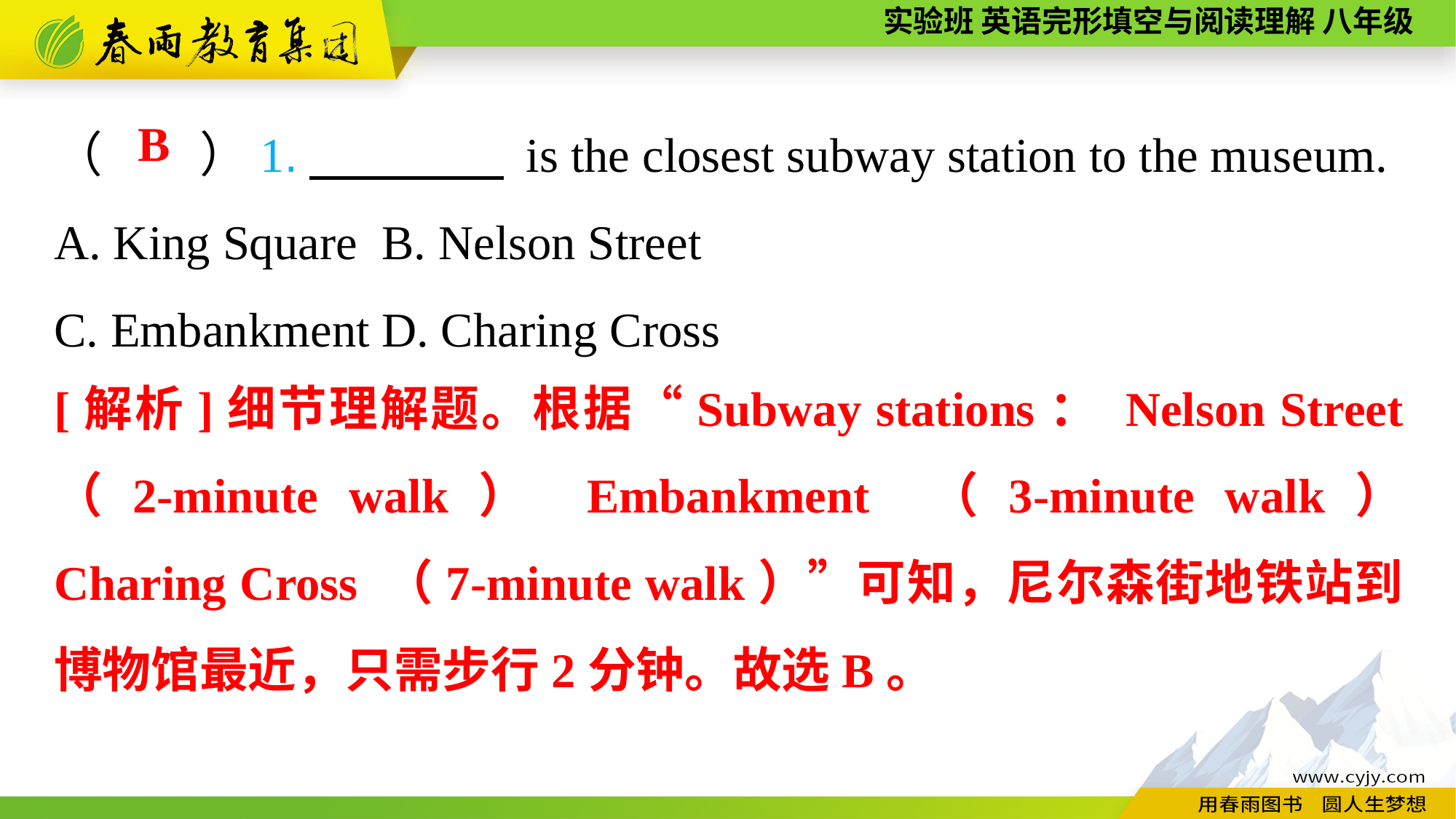

（　　）1.　　　　 is the closest subway station to the museum.
A. King Square	B. Nelson Street
C. Embankment	D. Charing Cross
B
[解析]细节理解题。根据“Subway stations： Nelson Street （2-minute walk） Embankment （3-minute walk） Charing Cross （7-minute walk）”可知，尼尔森街地铁站到博物馆最近，只需步行2分钟。故选B。